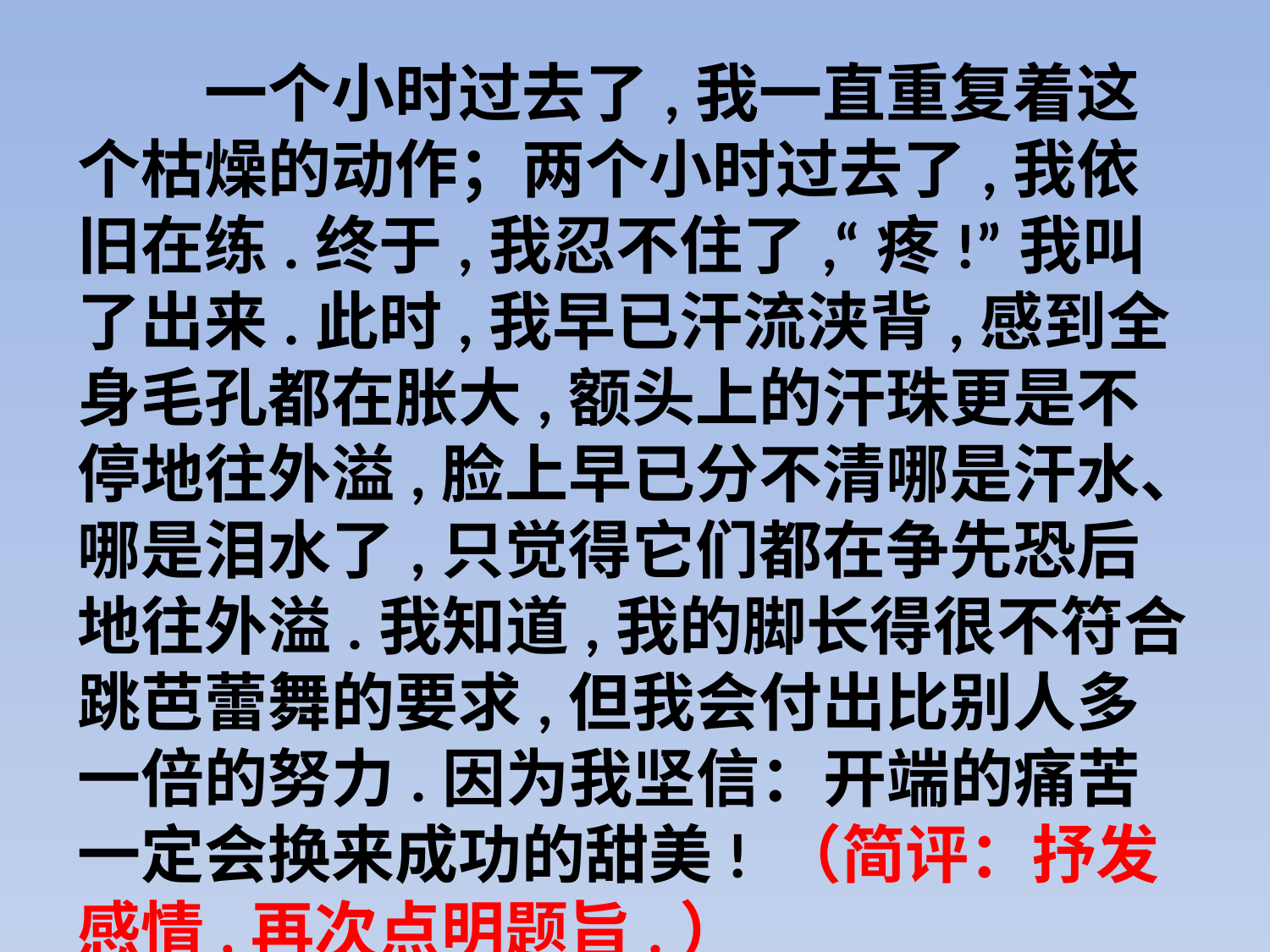

一个小时过去了,我一直重复着这个枯燥的动作；两个小时过去了,我依旧在练.终于,我忍不住了,“疼!”我叫了出来.此时,我早已汗流浃背,感到全身毛孔都在胀大,额头上的汗珠更是不停地往外溢,脸上早已分不清哪是汗水、哪是泪水了,只觉得它们都在争先恐后地往外溢.我知道,我的脚长得很不符合跳芭蕾舞的要求,但我会付出比别人多一倍的努力.因为我坚信：开端的痛苦一定会换来成功的甜美! （简评：抒发感情,再次点明题旨.）